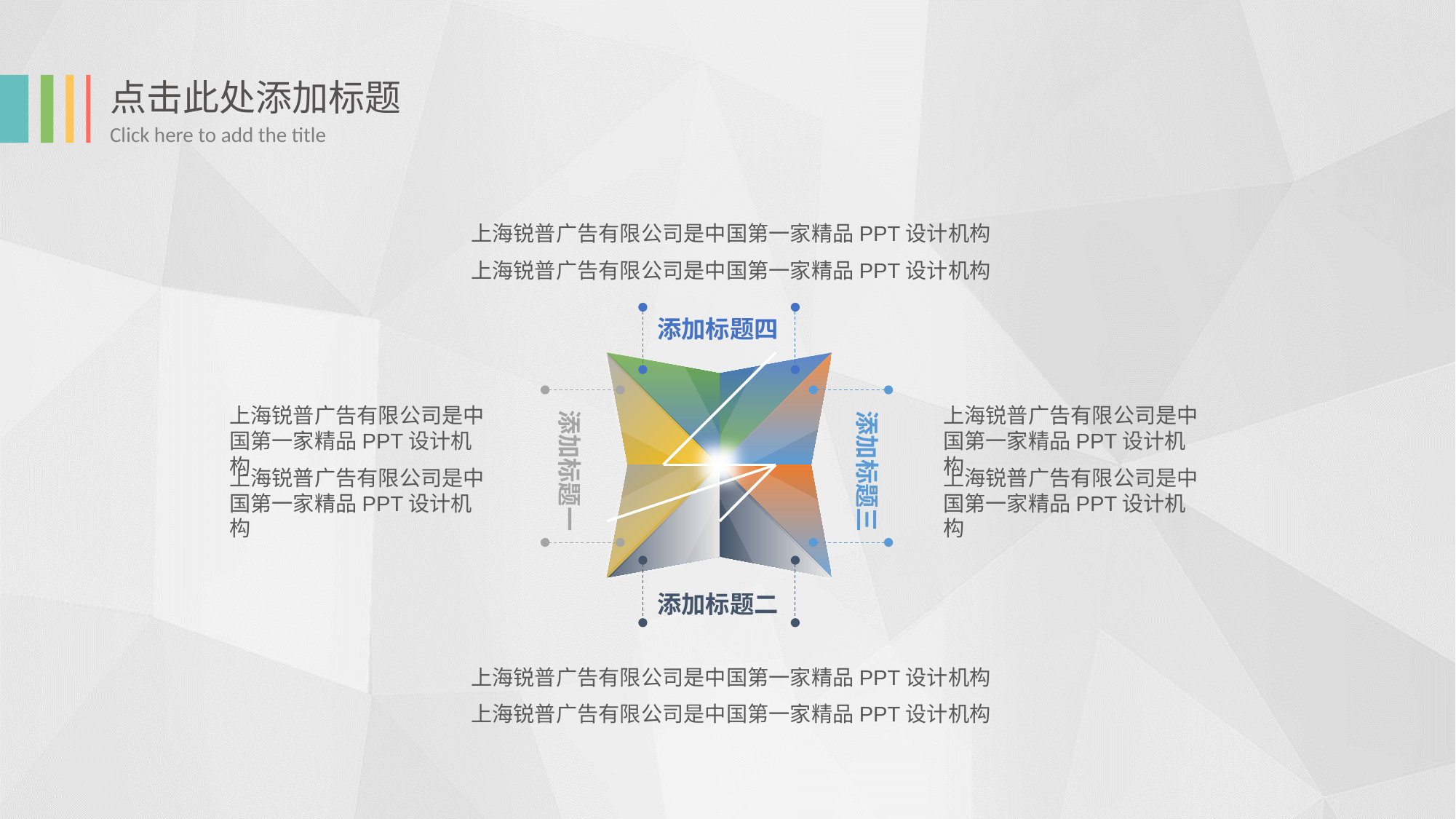

上海锐普广告有限公司是中国第一家精品PPT设计机构
上海锐普广告有限公司是中国第一家精品PPT设计机构
添加标题四

上海锐普广告有限公司是中国第一家精品PPT设计机构
上海锐普广告有限公司是中国第一家精品PPT设计机构
添加标题三
添加标题一
上海锐普广告有限公司是中国第一家精品PPT设计机构
上海锐普广告有限公司是中国第一家精品PPT设计机构
添加标题二
上海锐普广告有限公司是中国第一家精品PPT设计机构
上海锐普广告有限公司是中国第一家精品PPT设计机构